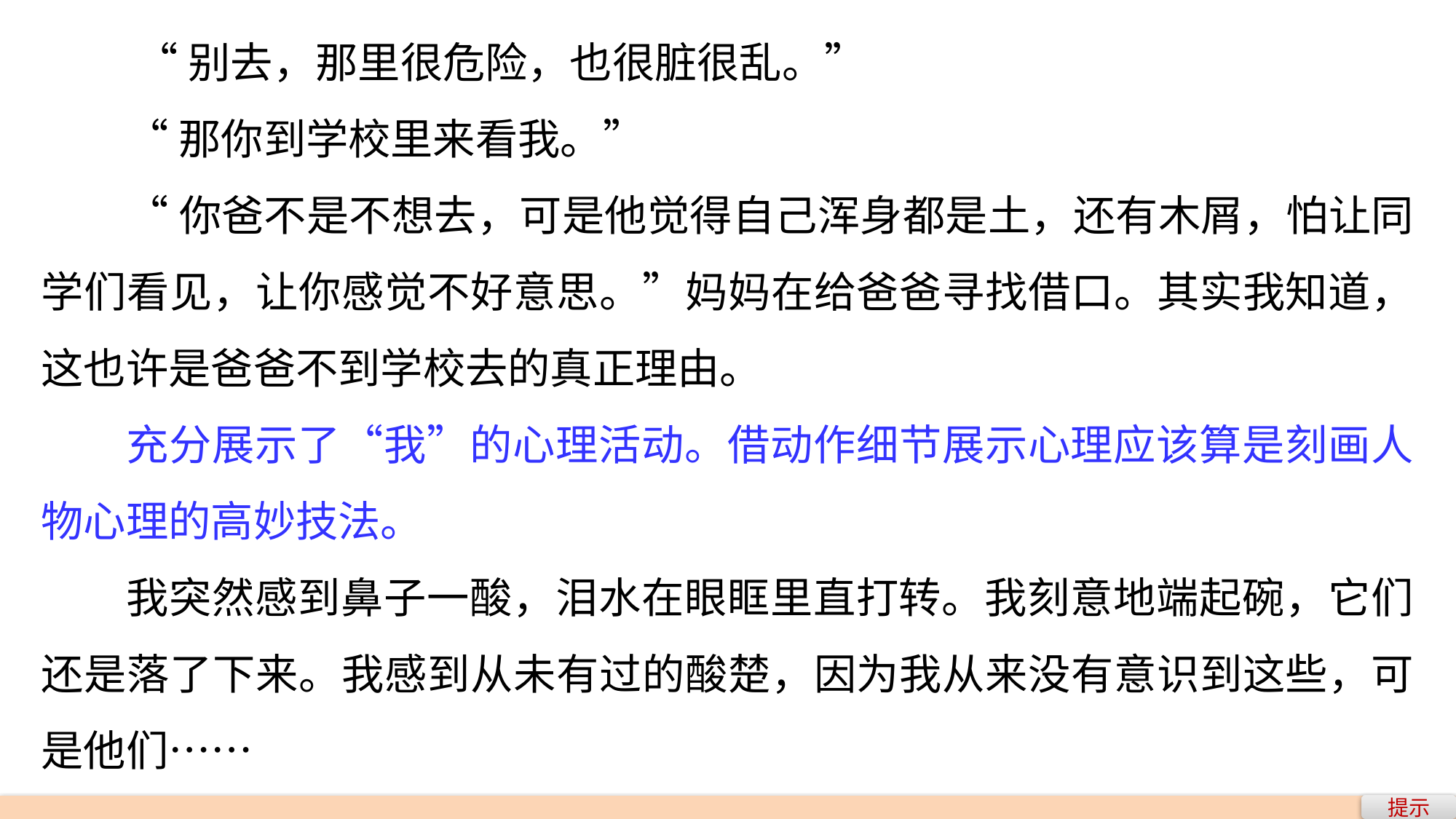

“别去，那里很危险，也很脏很乱。”
“那你到学校里来看我。”
“你爸不是不想去，可是他觉得自己浑身都是土，还有木屑，怕让同学们看见，让你感觉不好意思。”妈妈在给爸爸寻找借口。其实我知道，这也许是爸爸不到学校去的真正理由。
充分展示了“我”的心理活动。借动作细节展示心理应该算是刻画人物心理的高妙技法。
我突然感到鼻子一酸，泪水在眼眶里直打转。我刻意地端起碗，它们还是落了下来。我感到从未有过的酸楚，因为我从来没有意识到这些，可是他们……
提示